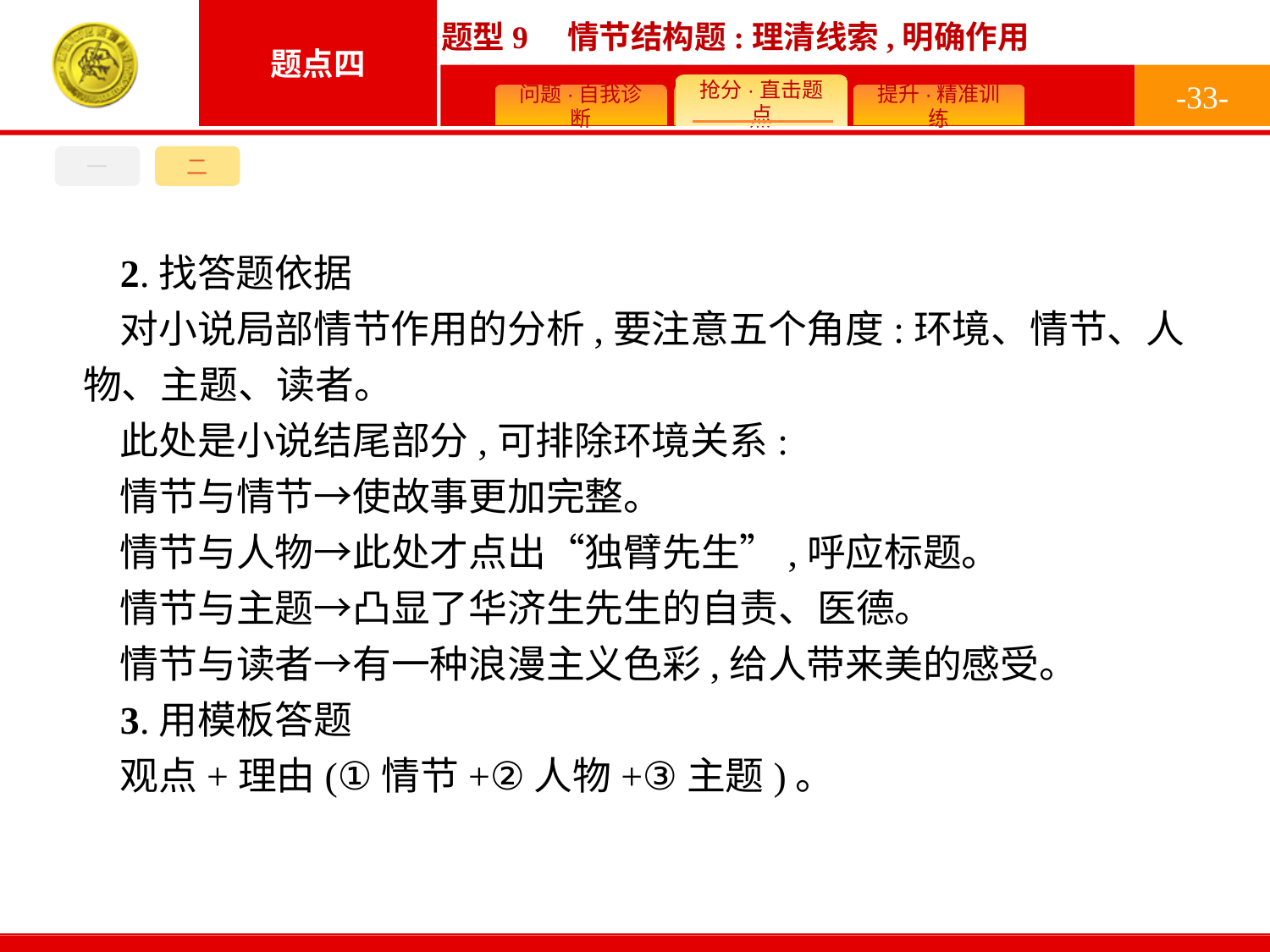

-33-
一
二
2.找答题依据
对小说局部情节作用的分析,要注意五个角度:环境、情节、人物、主题、读者。
此处是小说结尾部分,可排除环境关系:
情节与情节→使故事更加完整。
情节与人物→此处才点出“独臂先生”,呼应标题。
情节与主题→凸显了华济生先生的自责、医德。
情节与读者→有一种浪漫主义色彩,给人带来美的感受。
3.用模板答题
观点+理由(①情节+②人物+③主题)。